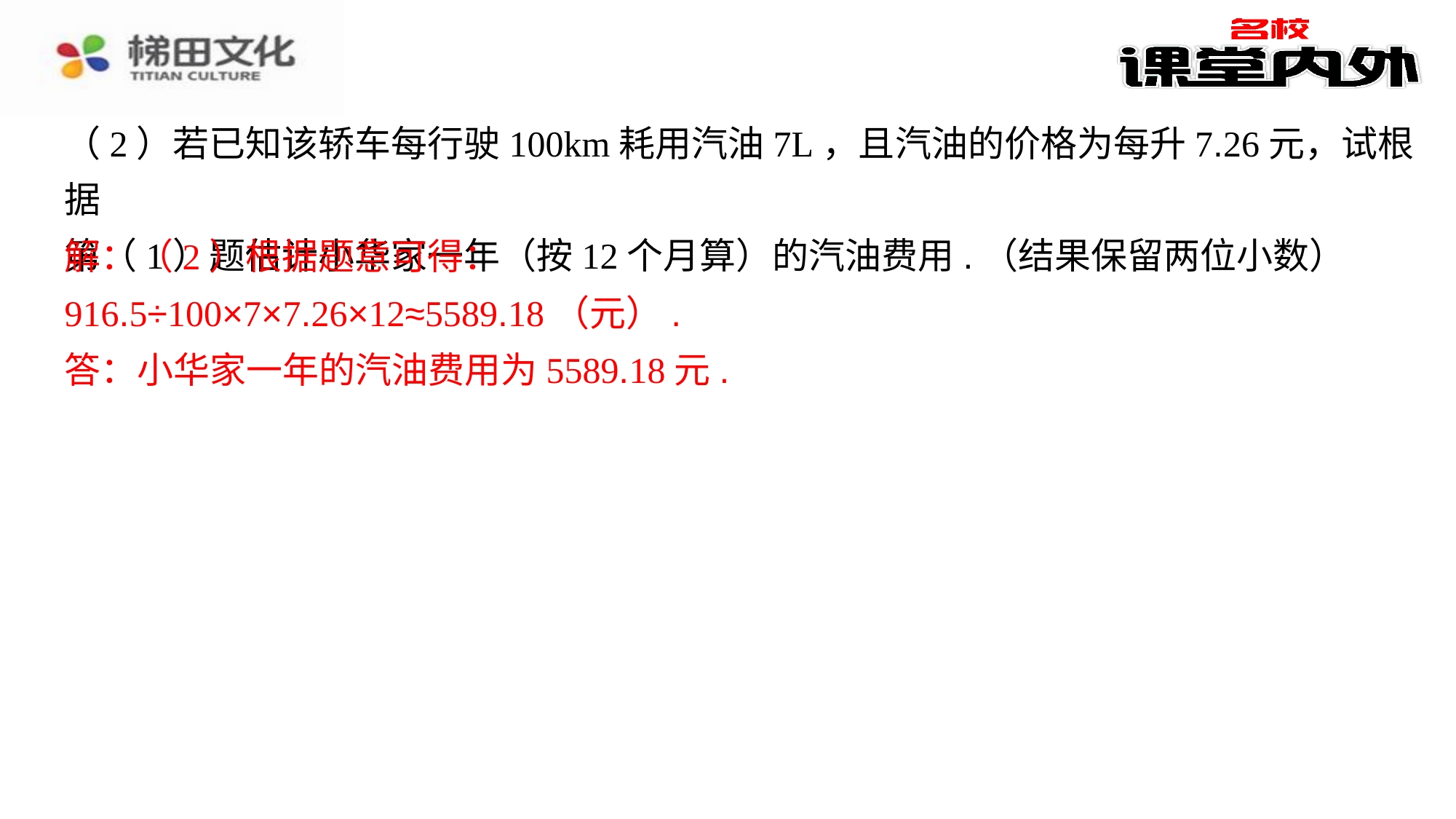

（2）若已知该轿车每行驶100km耗用汽油7L，且汽油的价格为每升7.26元，试根据
第（1）题估计小华家一年（按12个月算）的汽油费用.（结果保留两位小数）
解：（2）根据题意可得：
916.5÷100×7×7.26×12≈5589.18（元）.
答：小华家一年的汽油费用为5589.18元.
解：（2）根据题意可得：
916.5÷100×7×7.26×12≈5589.18（元）.
答：小华家一年的汽油费用为5589.18元.